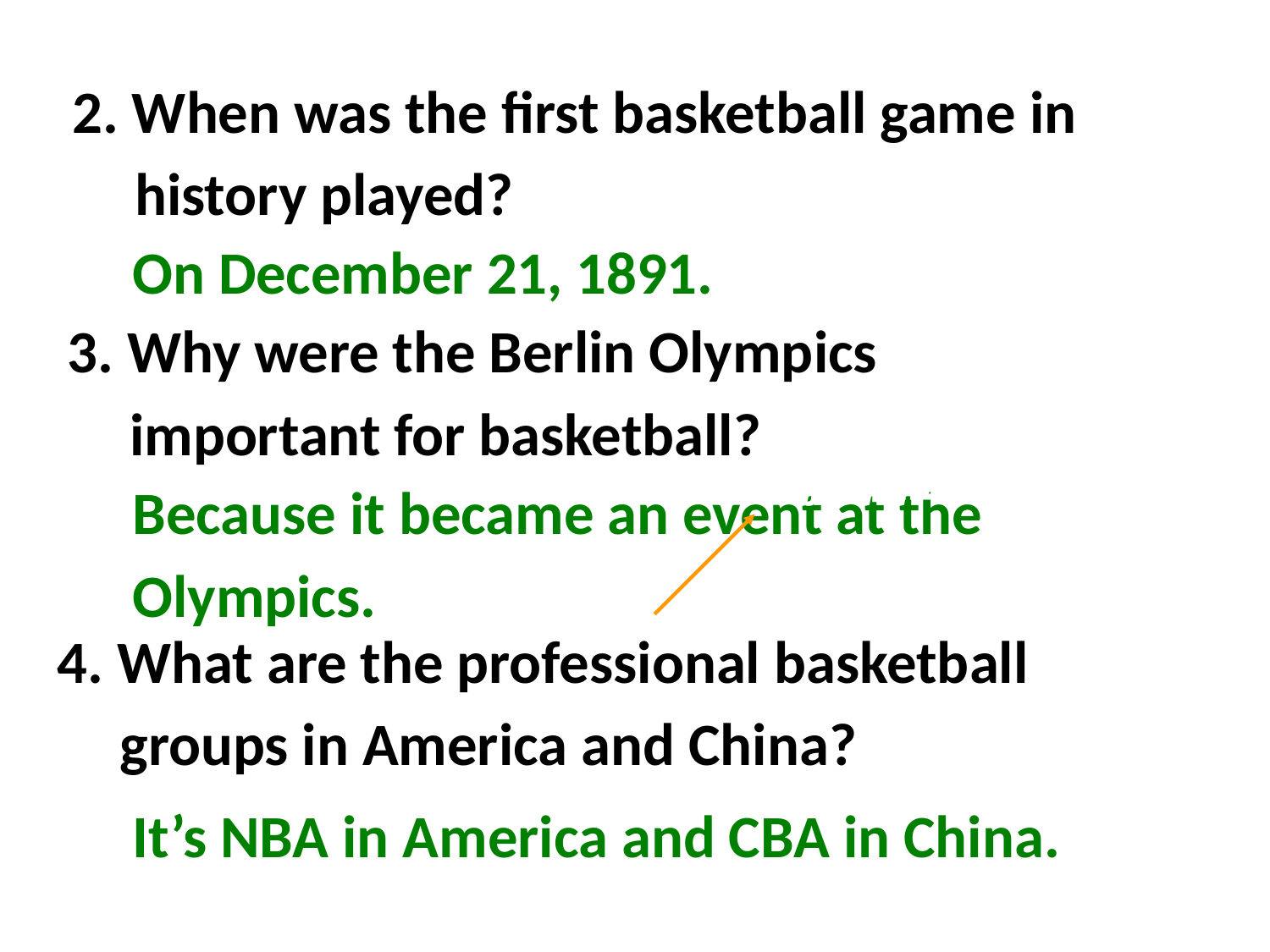

2. When was the first basketball game in history played?
On December 21, 1891.
3. Why were the Berlin Olympics important for basketball?
adj. 职业的；专业的
Because it became an event at the Olympics.

4. What are the professional basketball groups in America and China?
It’s NBA in America and CBA in China.